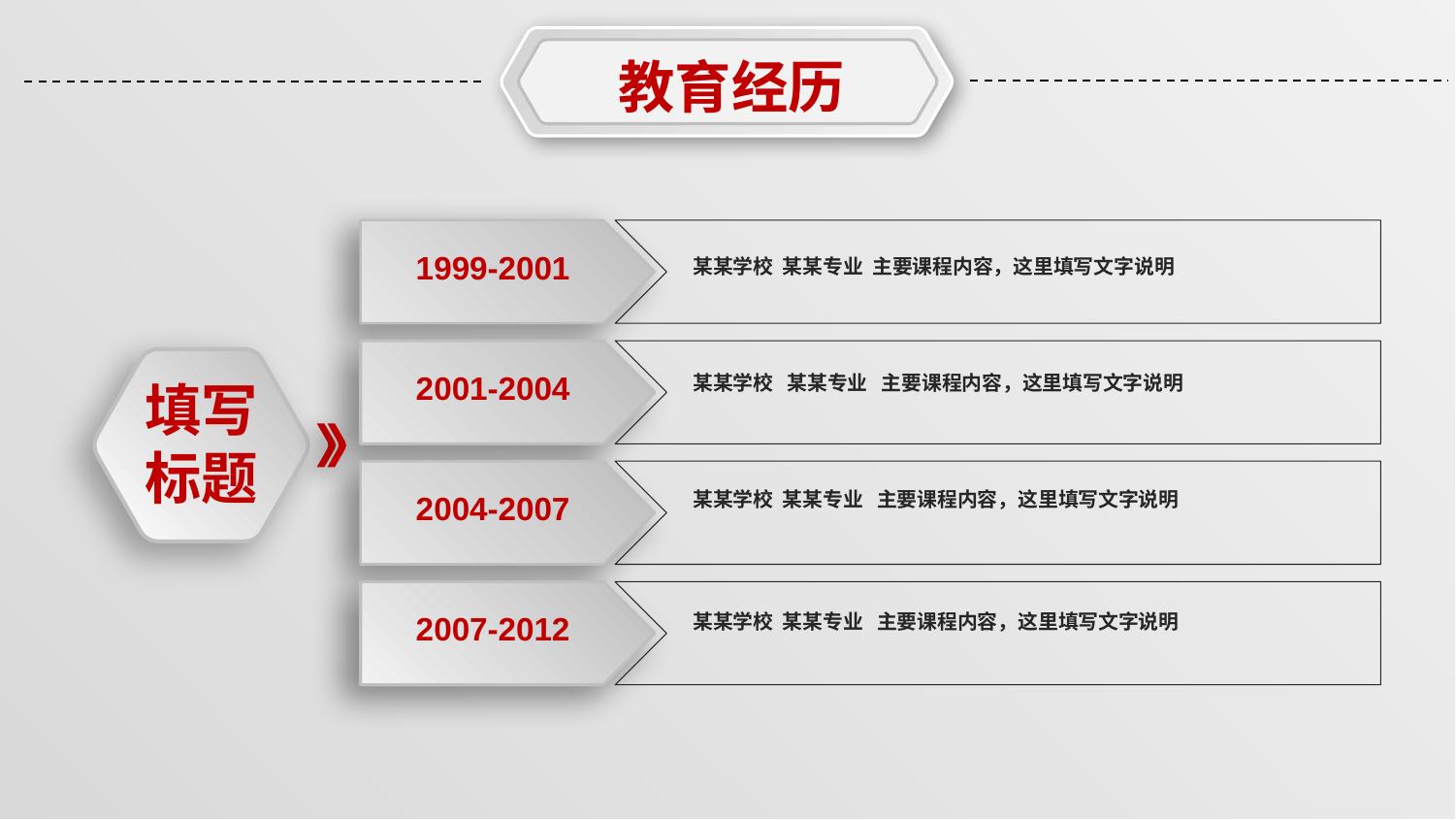

教育经历

某某学校  某某专业  主要课程内容，这里填写文字说明
1999-2001

某某学校   某某专业   主要课程内容，这里填写文字说明

2001-2004
填写标题

某某学校  某某专业   主要课程内容，这里填写文字说明
2004-2007

某某学校  某某专业   主要课程内容，这里填写文字说明
2007-2012